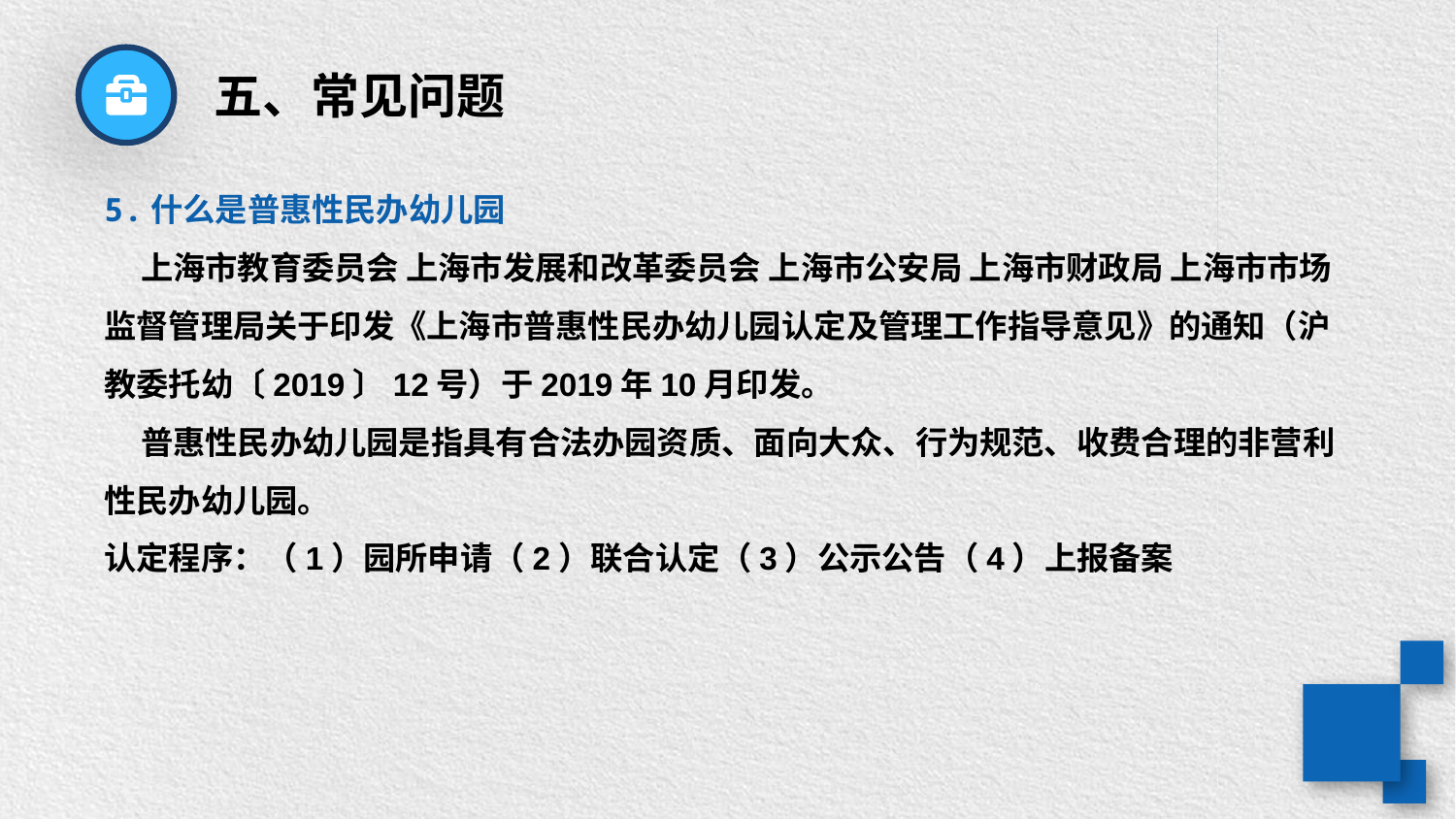

五、常见问题

5.什么是普惠性民办幼儿园
    上海市教育委员会 上海市发展和改革委员会 上海市公安局 上海市财政局 上海市市场监督管理局关于印发《上海市普惠性民办幼儿园认定及管理工作指导意见》的通知（沪教委托幼〔2019〕12号）于2019年10月印发。
    普惠性民办幼儿园是指具有合法办园资质、面向大众、行为规范、收费合理的非营利性民办幼儿园。
认定程序：（1）园所申请（2）联合认定（3）公示公告（4）上报备案